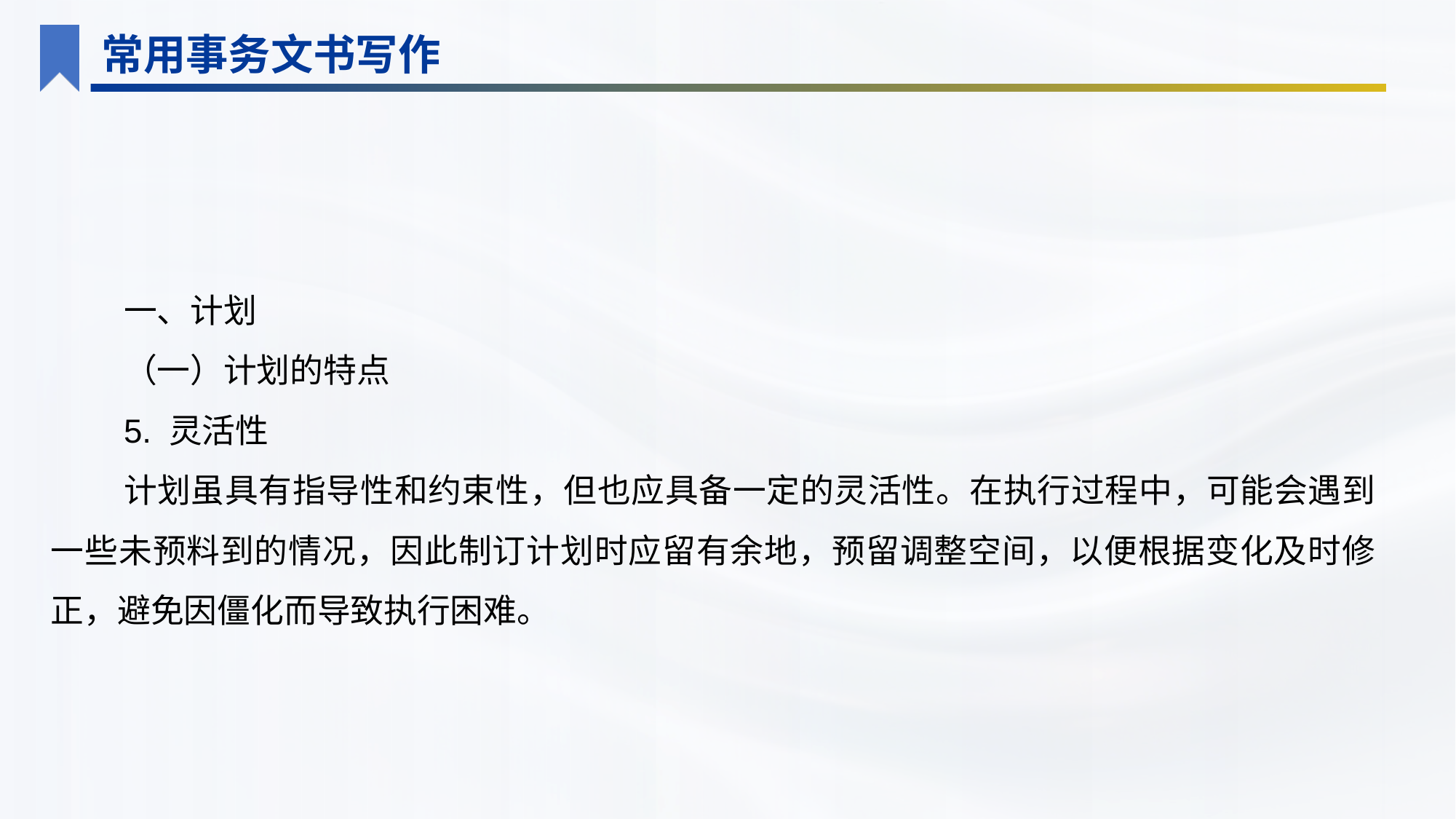

常用事务文书写作
一、计划
（一）计划的特点
5. 灵活性
计划虽具有指导性和约束性，但也应具备一定的灵活性。在执行过程中，可能会遇到一些未预料到的情况，因此制订计划时应留有余地，预留调整空间，以便根据变化及时修正，避免因僵化而导致执行困难。